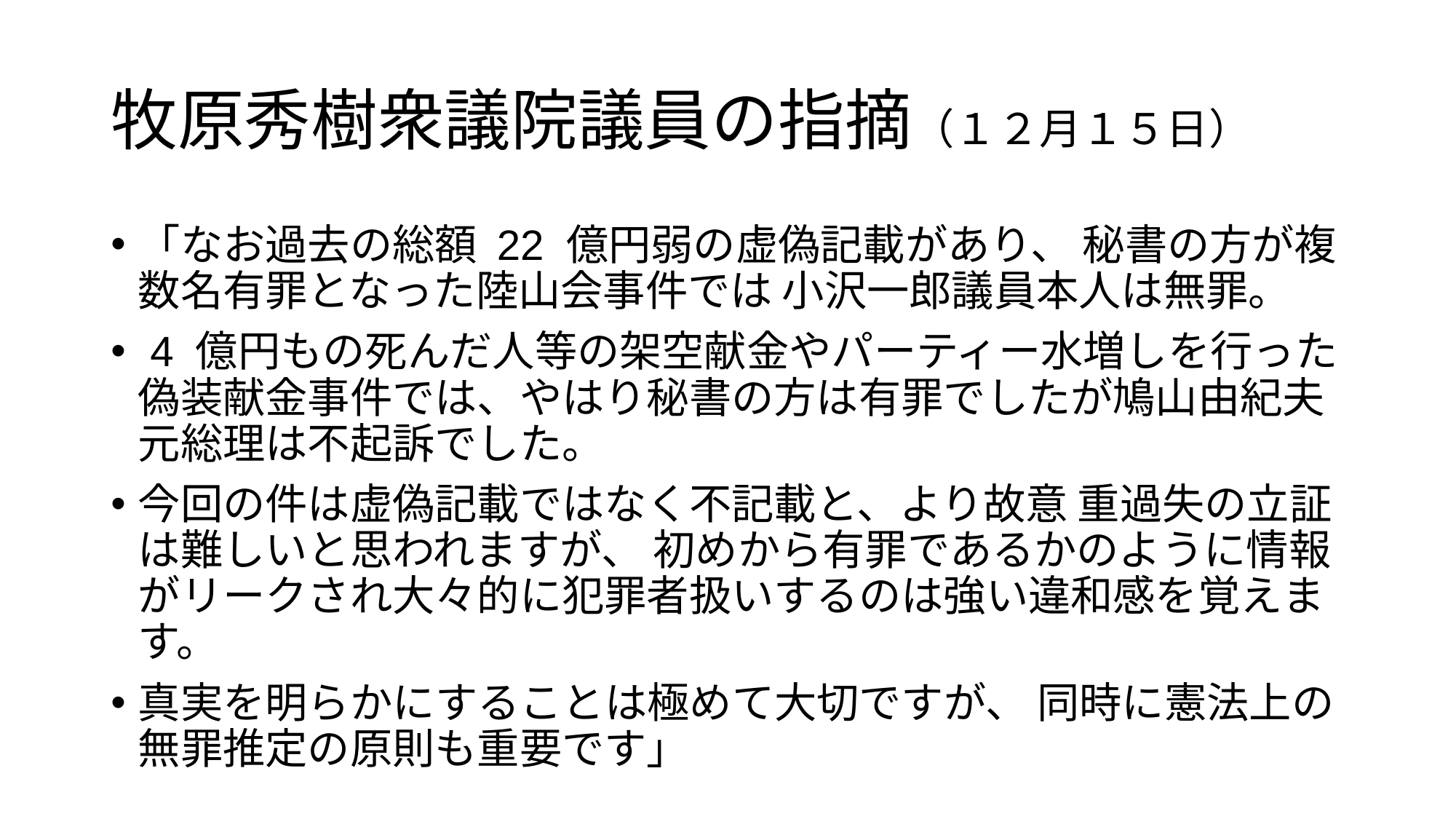

# 牧原秀樹衆議院議員の指摘（１２月１５日）
「なお過去の総額 22 億円弱の虚偽記載があり、 秘書の方が複数名有罪となった陸山会事件では 小沢一郎議員本人は無罪。
 4 億円もの死んだ人等の架空献金やパーティー水増しを行った偽装献金事件では、やはり秘書の方は有罪でしたが鳩山由紀夫元総理は不起訴でした。
今回の件は虚偽記載ではなく不記載と、より故意 重過失の立証は難しいと思われますが、 初めから有罪であるかのように情報がリークされ大々的に犯罪者扱いするのは強い違和感を覚えます。
真実を明らかにすることは極めて大切ですが、 同時に憲法上の無罪推定の原則も重要です」